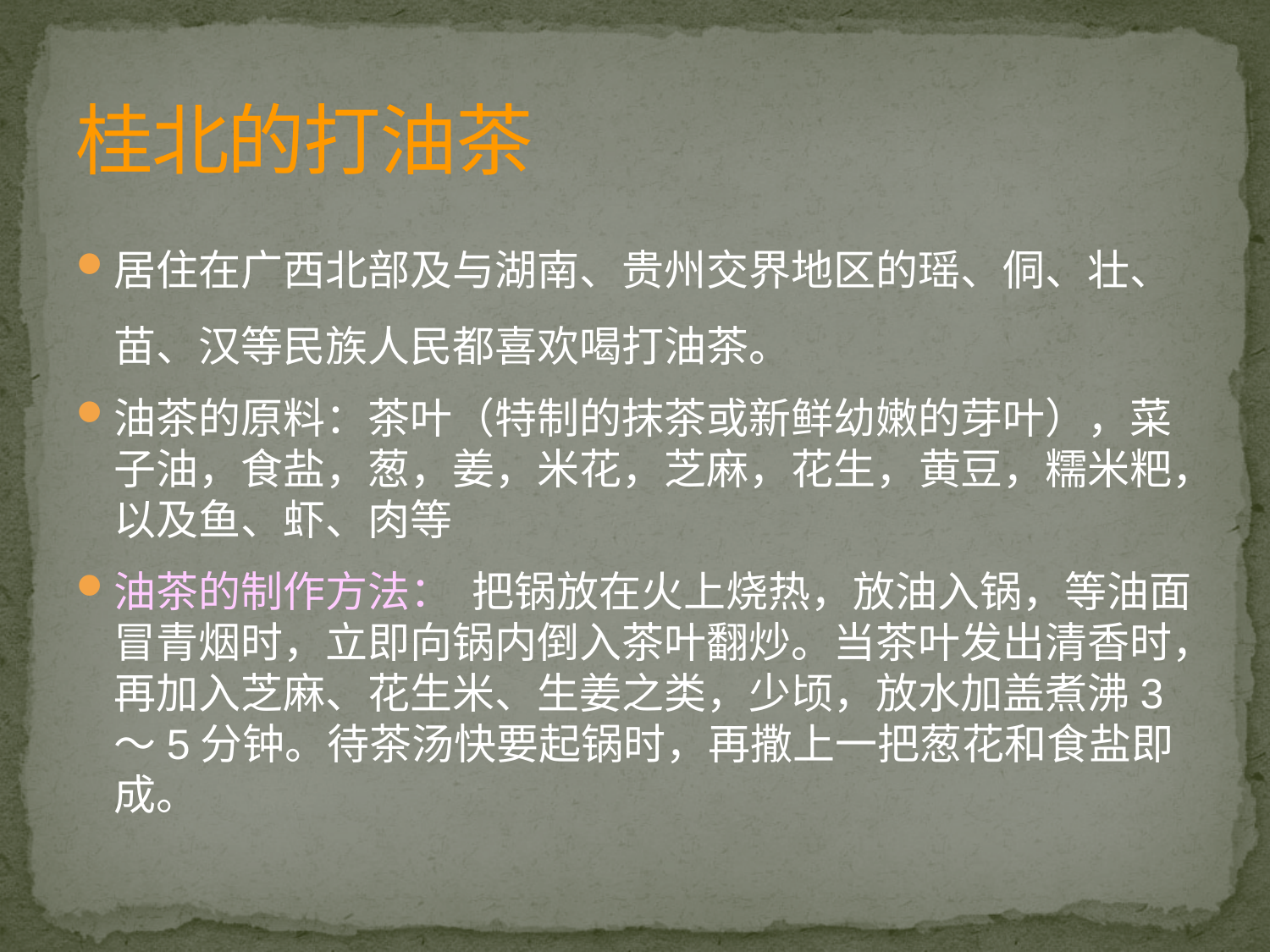

# 桂北的打油茶
居住在广西北部及与湖南、贵州交界地区的瑶、侗、壮、苗、汉等民族人民都喜欢喝打油茶。
油茶的原料：茶叶（特制的抹茶或新鲜幼嫩的芽叶），菜子油，食盐，葱，姜，米花，芝麻，花生，黄豆，糯米粑，以及鱼、虾、肉等
油茶的制作方法：  把锅放在火上烧热，放油入锅，等油面冒青烟时，立即向锅内倒入茶叶翻炒。当茶叶发出清香时，再加入芝麻、花生米、生姜之类，少顷，放水加盖煮沸3～5分钟。待茶汤快要起锅时，再撒上一把葱花和食盐即成。